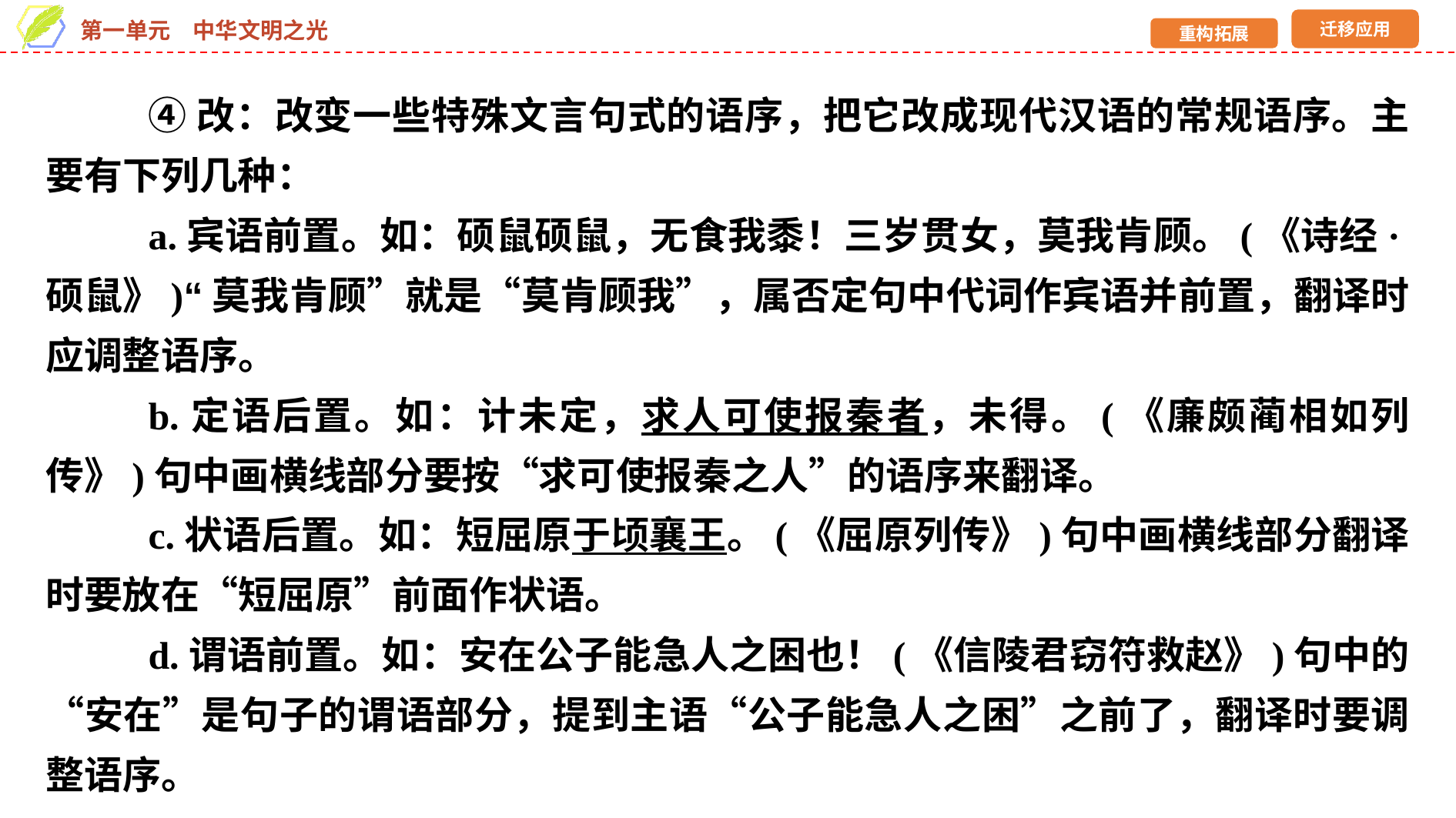

④改：改变一些特殊文言句式的语序，把它改成现代汉语的常规语序。主要有下列几种：
a.宾语前置。如：硕鼠硕鼠，无食我黍！三岁贯女，莫我肯顾。(《诗经·硕鼠》)“莫我肯顾”就是“莫肯顾我”，属否定句中代词作宾语并前置，翻译时应调整语序。
b.定语后置。如：计未定，求人可使报秦者，未得。(《廉颇蔺相如列传》)句中画横线部分要按“求可使报秦之人”的语序来翻译。
c.状语后置。如：短屈原于顷襄王。(《屈原列传》)句中画横线部分翻译时要放在“短屈原”前面作状语。
d.谓语前置。如：安在公子能急人之困也！(《信陵君窃符救赵》)句中的“安在”是句子的谓语部分，提到主语“公子能急人之困”之前了，翻译时要调整语序。